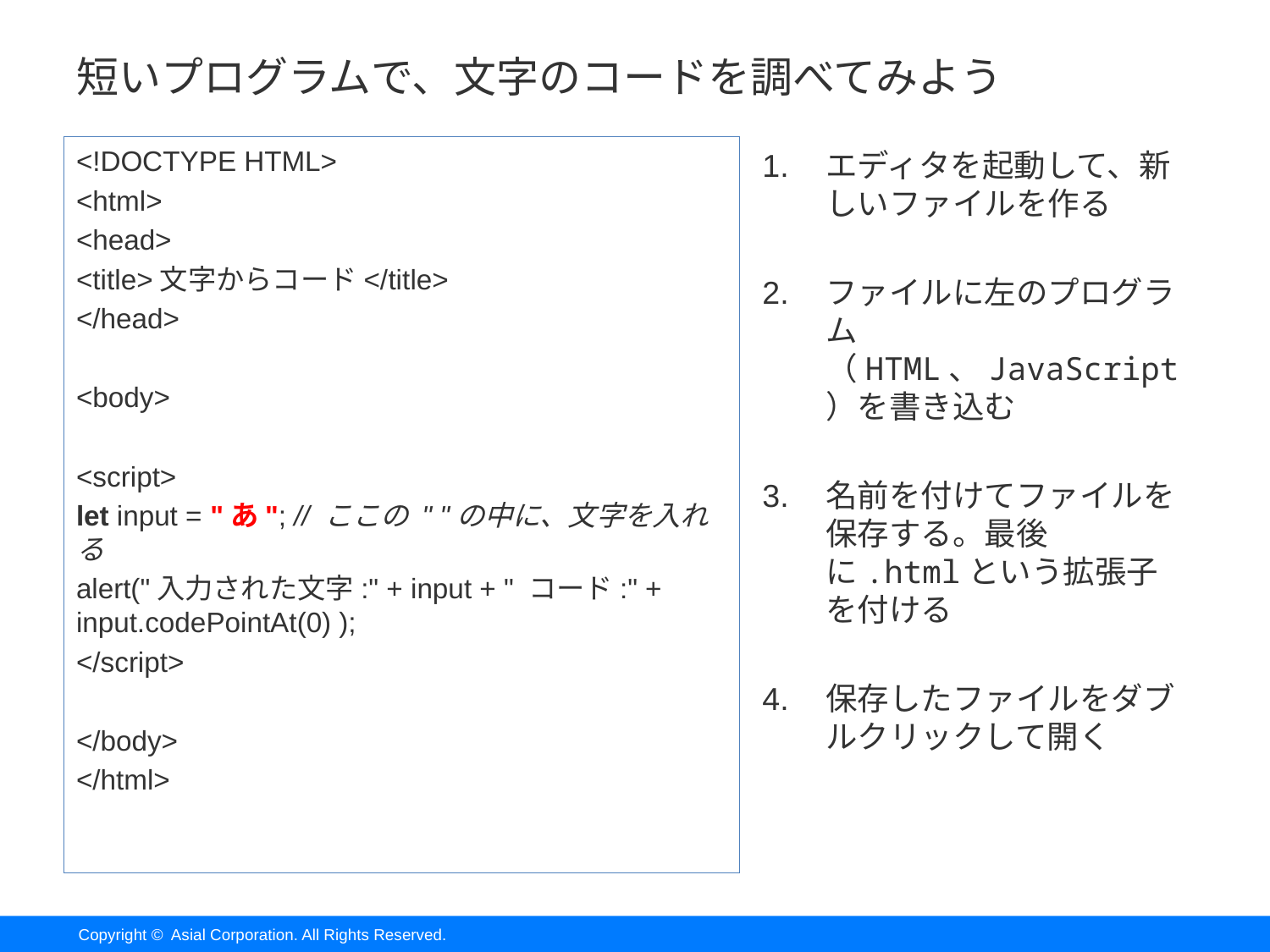

# 短いプログラムで、文字のコードを調べてみよう
<!DOCTYPE HTML>
<html>
<head>
<title>文字からコード</title>
</head>

<body>

<script>
let input = "あ"; // ここの " "の中に、文字を入れる
alert("入力された文字:" + input + " コード:" + input.codePointAt(0) );
</script>

</body>
</html>

エディタを起動して、新しいファイルを作る

ファイルに左のプログラム（HTML、JavaScript）を書き込む

名前を付けてファイルを保存する。最後に.htmlという拡張子を付ける

保存したファイルをダブルクリックして開く